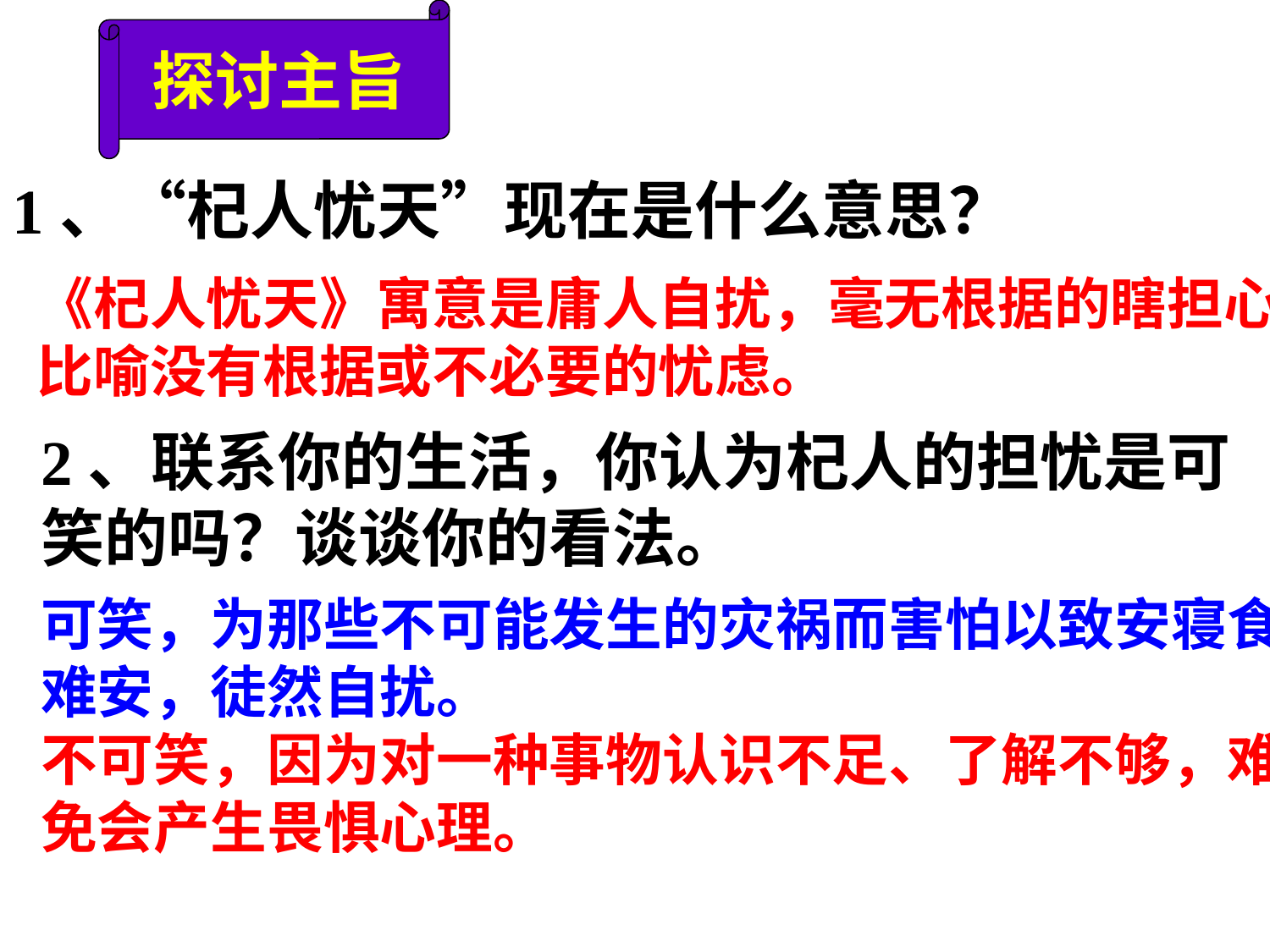

探讨主旨

1、“杞人忧天”现在是什么意思？
《杞人忧天》寓意是庸人自扰，毫无根据的瞎担心。比喻没有根据或不必要的忧虑。
2、联系你的生活，你认为杞人的担忧是可
笑的吗？谈谈你的看法。
可笑，为那些不可能发生的灾祸而害怕以致安寝食难安，徒然自扰。
不可笑，因为对一种事物认识不足、了解不够，难免会产生畏惧心理。